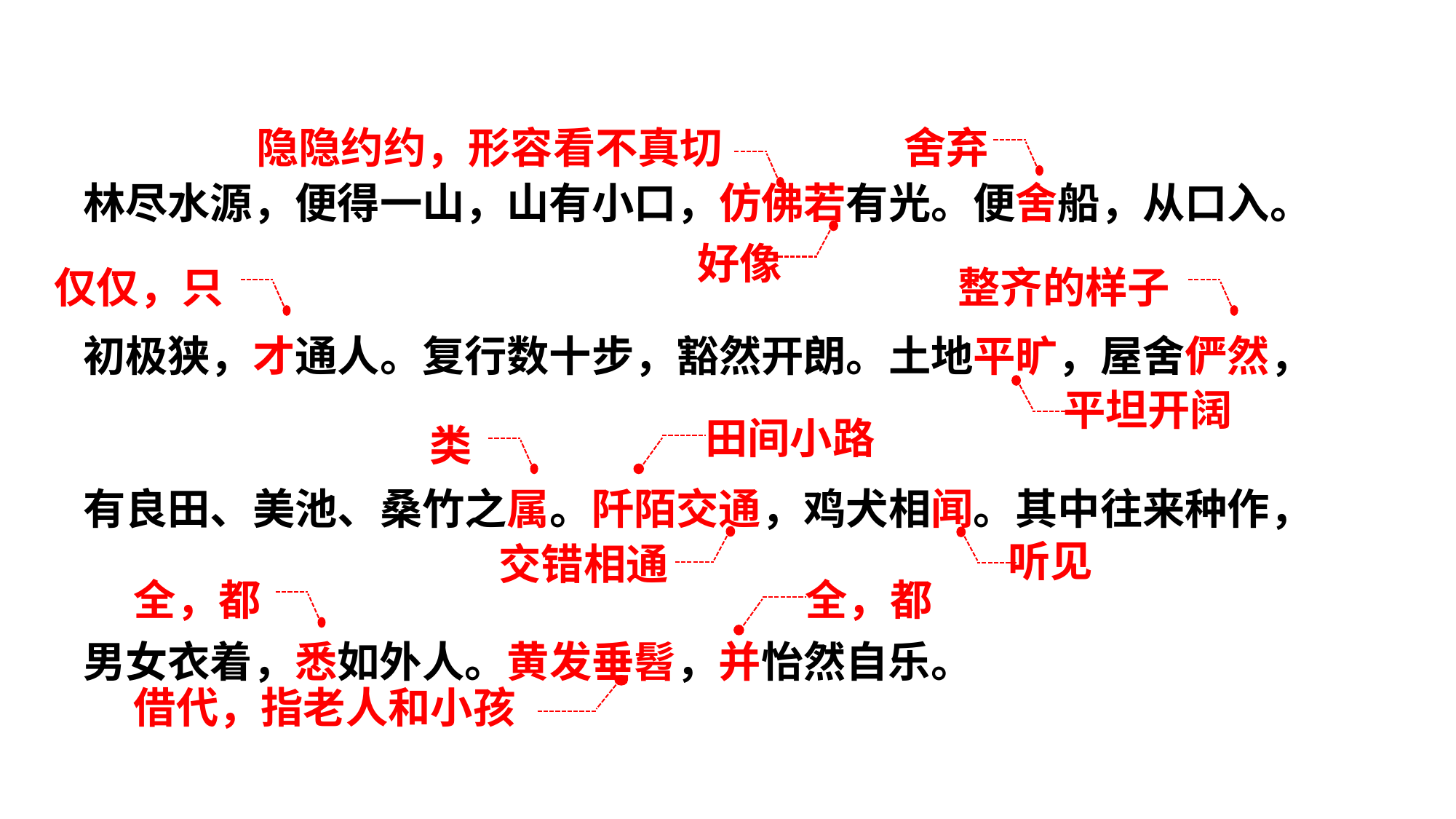

隐隐约约，形容看不真切

舍弃

林尽水源，便得一山，山有小口，仿佛若有光。便舍船，从口入。

初极狭，才通人。复行数十步，豁然开朗。土地平旷，屋舍俨然，

有良田、美池、桑竹之属。阡陌交通，鸡犬相闻。其中往来种作，

男女衣着，悉如外人。黄发垂髫，并怡然自乐。

好像

仅仅，只

整齐的样子

平坦开阔

田间小路

类

交错相通

听见

全，都

全，都

借代，指老人和小孩